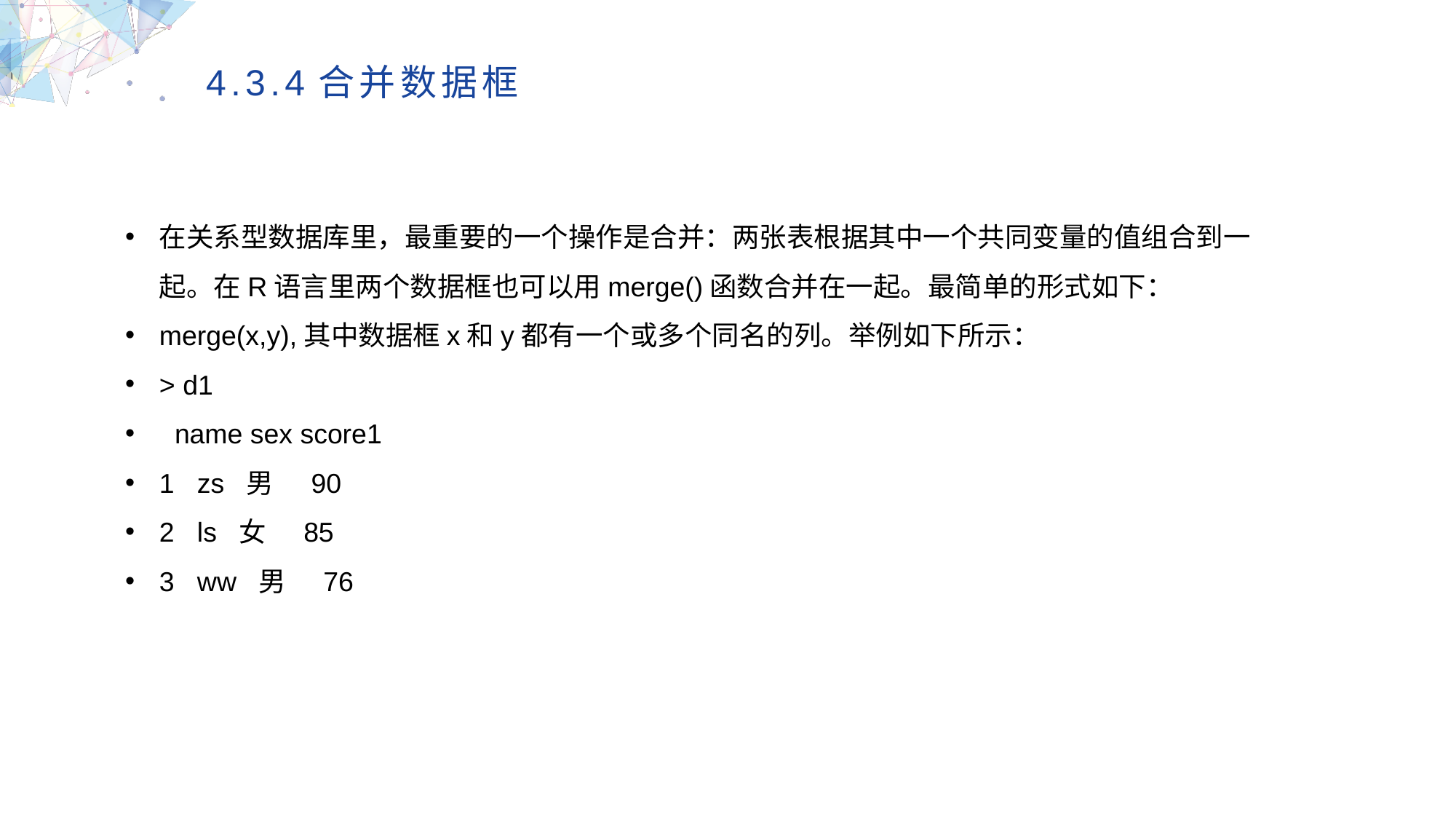

4.3.4合并数据框
在关系型数据库里，最重要的一个操作是合并：两张表根据其中一个共同变量的值组合到一起。在R语言里两个数据框也可以用merge()函数合并在一起。最简单的形式如下：
merge(x,y),其中数据框x和y都有一个或多个同名的列。举例如下所示：
> d1
  name sex score1
1   zs  男     90
2   ls  女     85
3   ww  男     76

MULTIPURPOSE PRESENTATION TEMPLATE | UNIQUE DESIGN
Welcome Message
Please replace text, click add relevant headline, modify the text content, also can copy your content to this directly. Please replace text, click add relevant headline, modify the text content, also can copy your content to this directly.